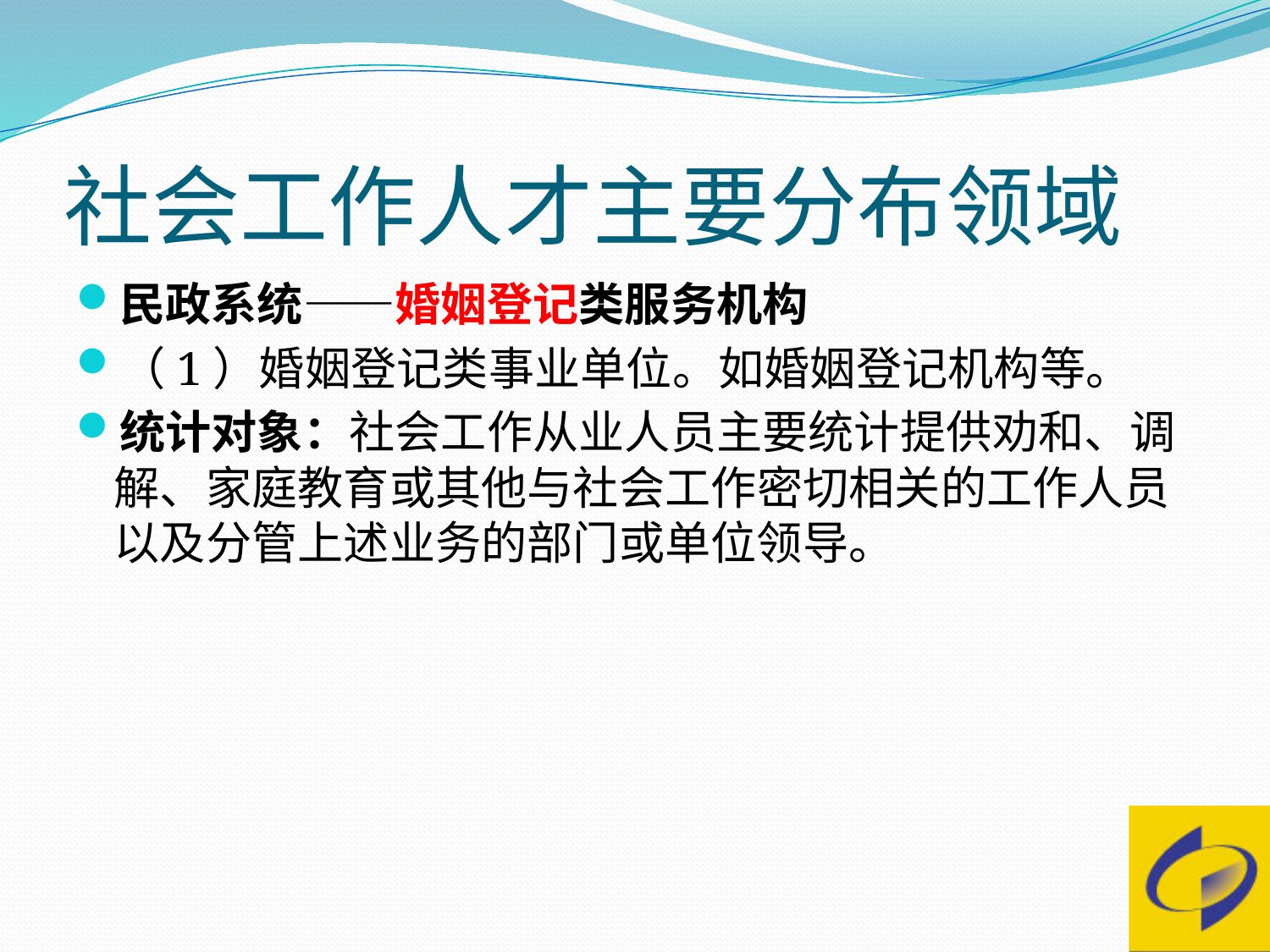

# 社会工作人才主要分布领域
民政系统——婚姻登记类服务机构
（1）婚姻登记类事业单位。如婚姻登记机构等。
统计对象：社会工作从业人员主要统计提供劝和、调解、家庭教育或其他与社会工作密切相关的工作人员以及分管上述业务的部门或单位领导。